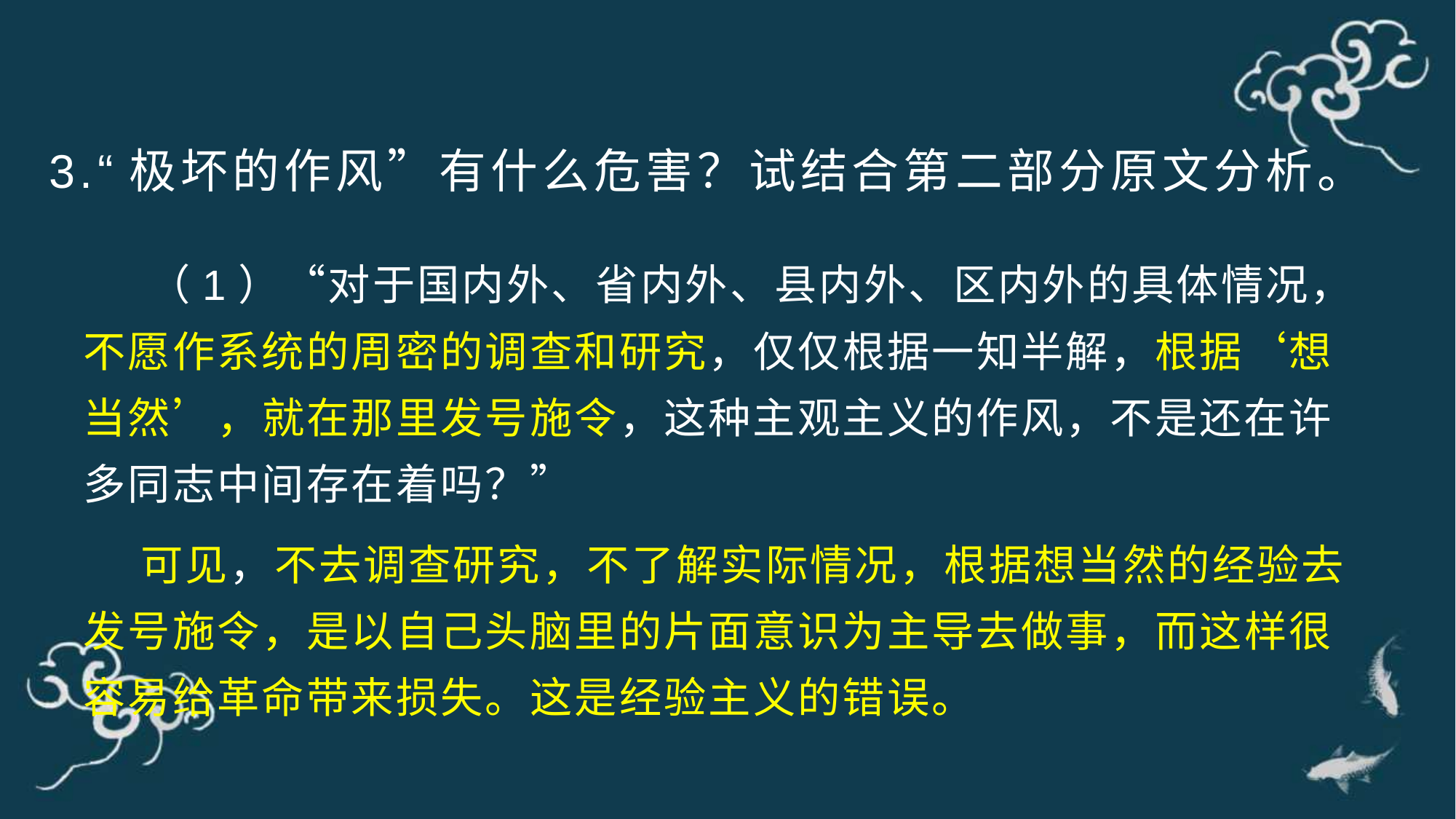

# 3.“极坏的作风”有什么危害？试结合第二部分原文分析。
    （1）“对于国内外、省内外、县内外、区内外的具体情况，不愿作系统的周密的调查和研究，仅仅根据一知半解，根据‘想当然’，就在那里发号施令，这种主观主义的作风，不是还在许多同志中间存在着吗？”
    可见，不去调查研究，不了解实际情况，根据想当然的经验去发号施令，是以自己头脑里的片面意识为主导去做事，而这样很容易给革命带来损失。这是经验主义的错误。